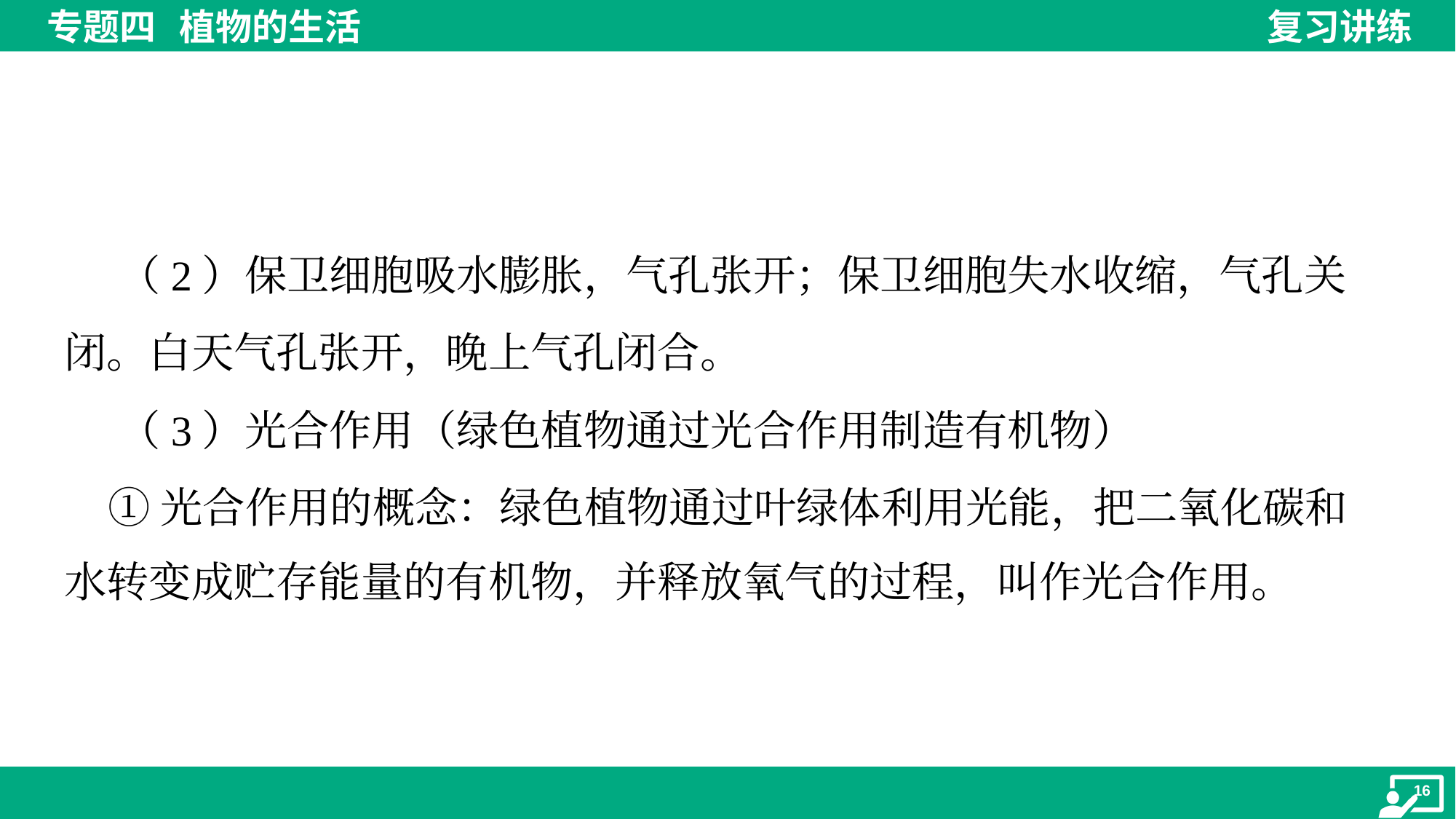

（2）保卫细胞吸水膨胀，气孔张开；保卫细胞失水收缩，气孔关
闭。白天气孔张开，晚上气孔闭合。
    （3）光合作用（绿色植物通过光合作用制造有机物）
    ①光合作用的概念：绿色植物通过叶绿体利用光能，把二氧化碳和
水转变成贮存能量的有机物，并释放氧气的过程，叫作光合作用。